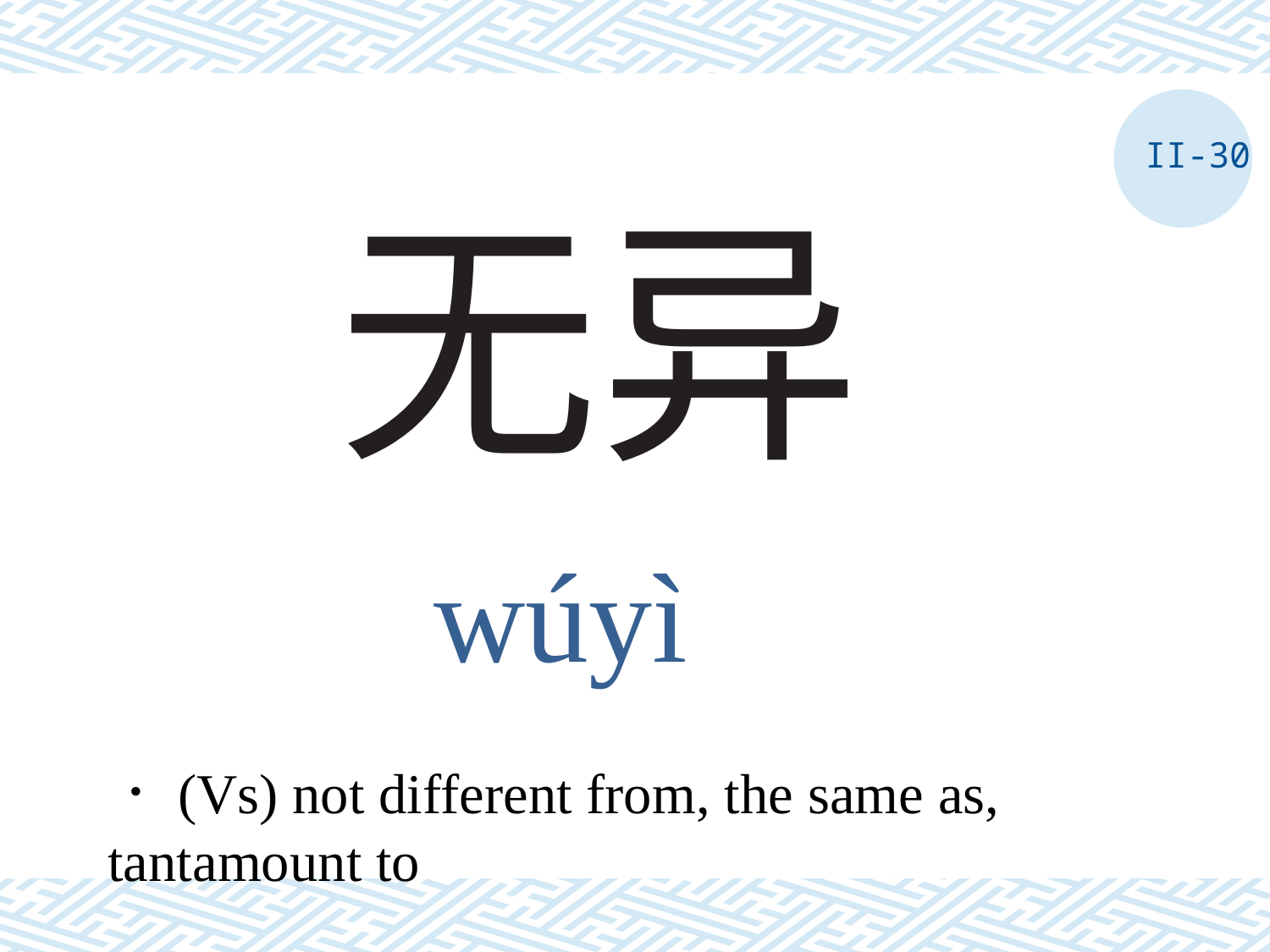

II-30

# 无异
wúyì
．(Vs) not different from, the same as, tantamount to